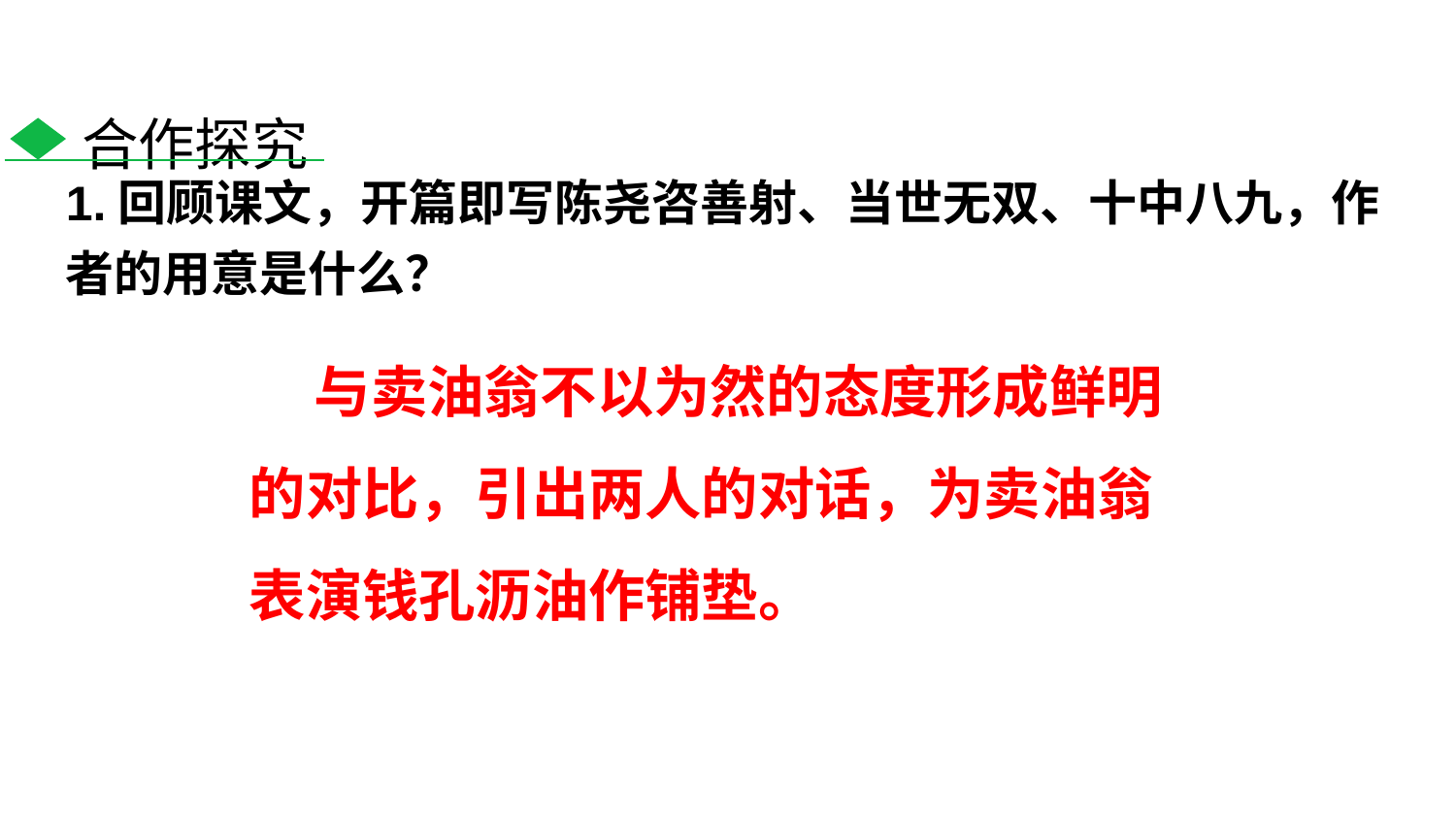

合作探究

1.回顾课文，开篇即写陈尧咨善射、当世无双、十中八九，作者的用意是什么？
    与卖油翁不以为然的态度形成鲜明的对比，引出两人的对话，为卖油翁表演钱孔沥油作铺垫。